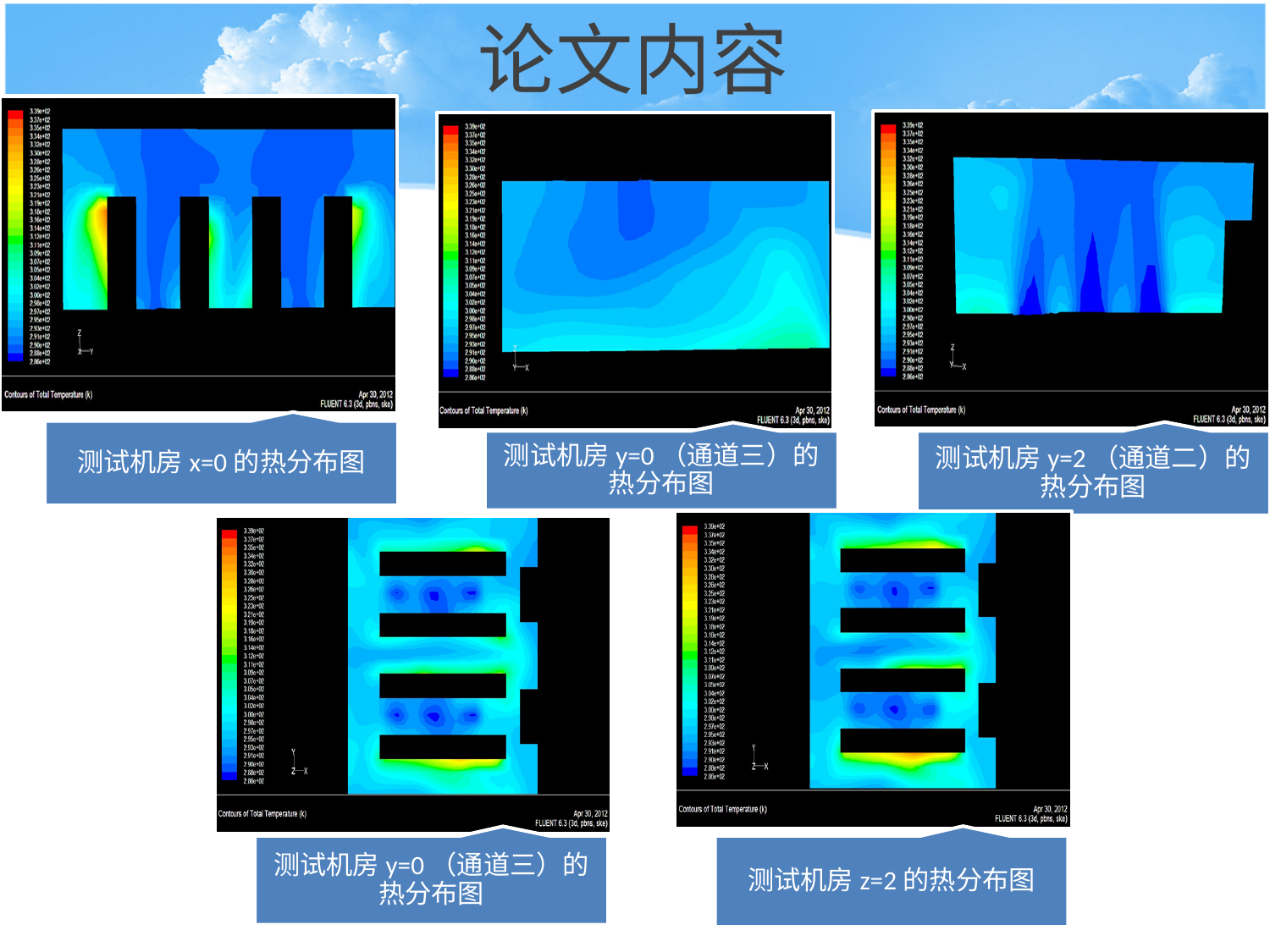

论文内容
测试机房x=0的热分布图
测试机房y=0（通道三）的热分布图
测试机房y=2（通道二）的热分布图
测试机房y=0（通道三）的热分布图
测试机房z=2的热分布图